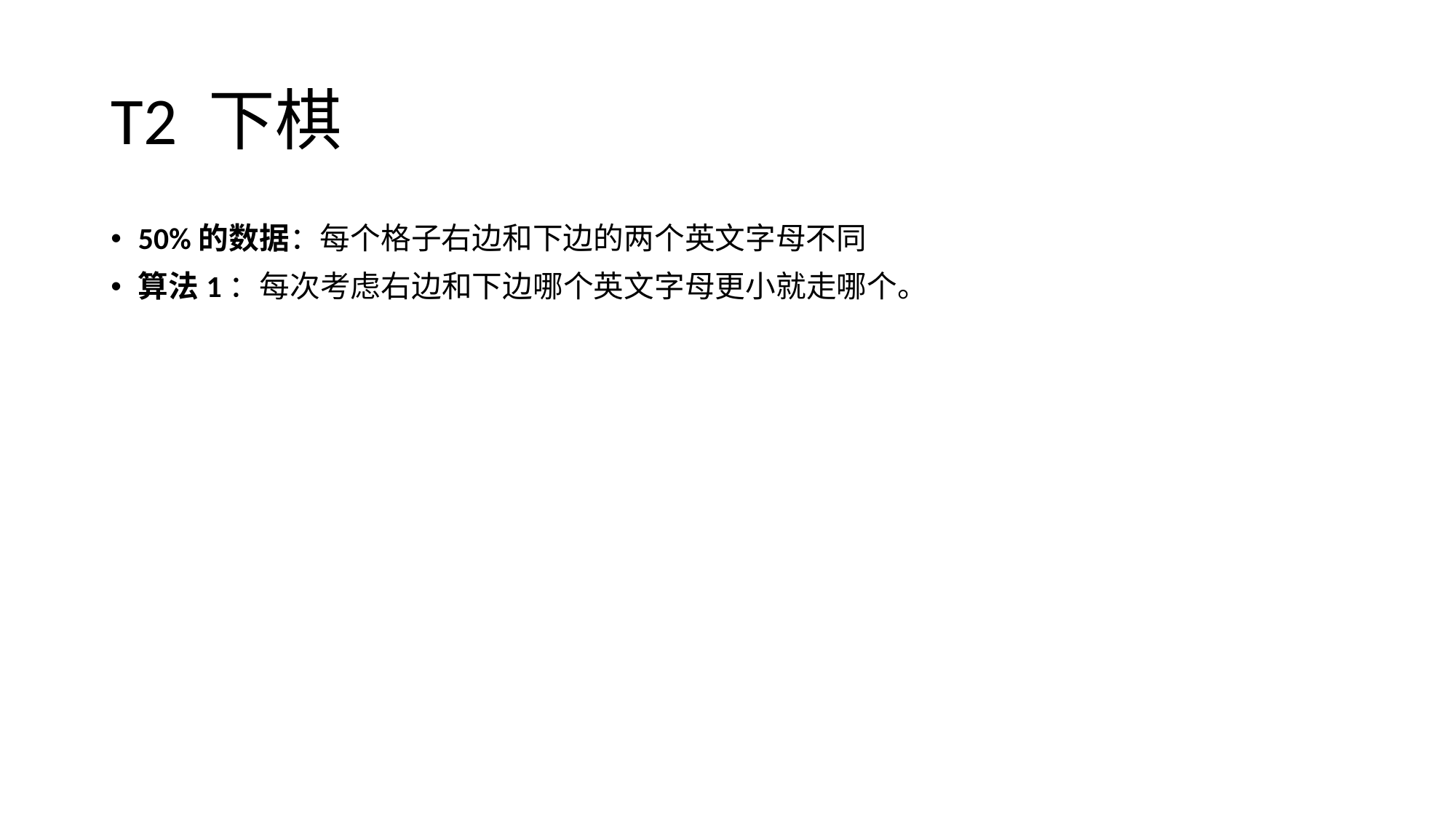

# T2 下棋
50%的数据：每个格子右边和下边的两个英文字母不同
算法1：每次考虑右边和下边哪个英文字母更小就走哪个。